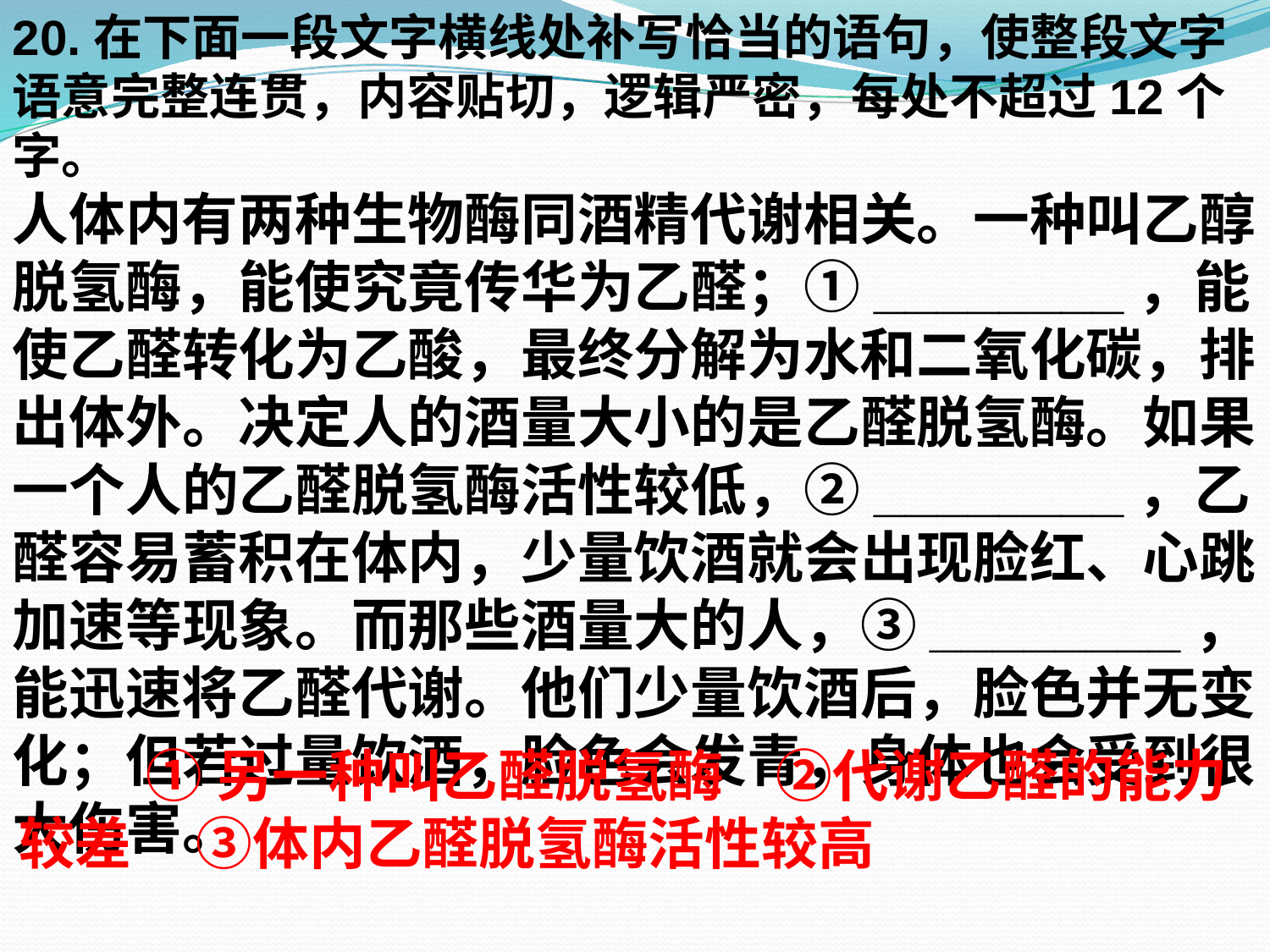

20.在下面一段文字横线处补写恰当的语句，使整段文字语意完整连贯，内容贴切，逻辑严密，每处不超过12个字。
人体内有两种生物酶同酒精代谢相关。一种叫乙醇脱氢酶，能使究竟传华为乙醛；①________，能使乙醛转化为乙酸，最终分解为水和二氧化碳，排出体外。决定人的酒量大小的是乙醛脱氢酶。如果一个人的乙醛脱氢酶活性较低，②________，乙醛容易蓄积在体内，少量饮酒就会出现脸红、心跳加速等现象。而那些酒量大的人，③________，能迅速将乙醛代谢。他们少量饮酒后，脸色并无变化；但若过量饮酒，脸色会发青，身体也会受到很大伤害。
          ①另一种叫乙醛脱氢酶    ②代谢乙醛的能力较差     ③体内乙醛脱氢酶活性较高